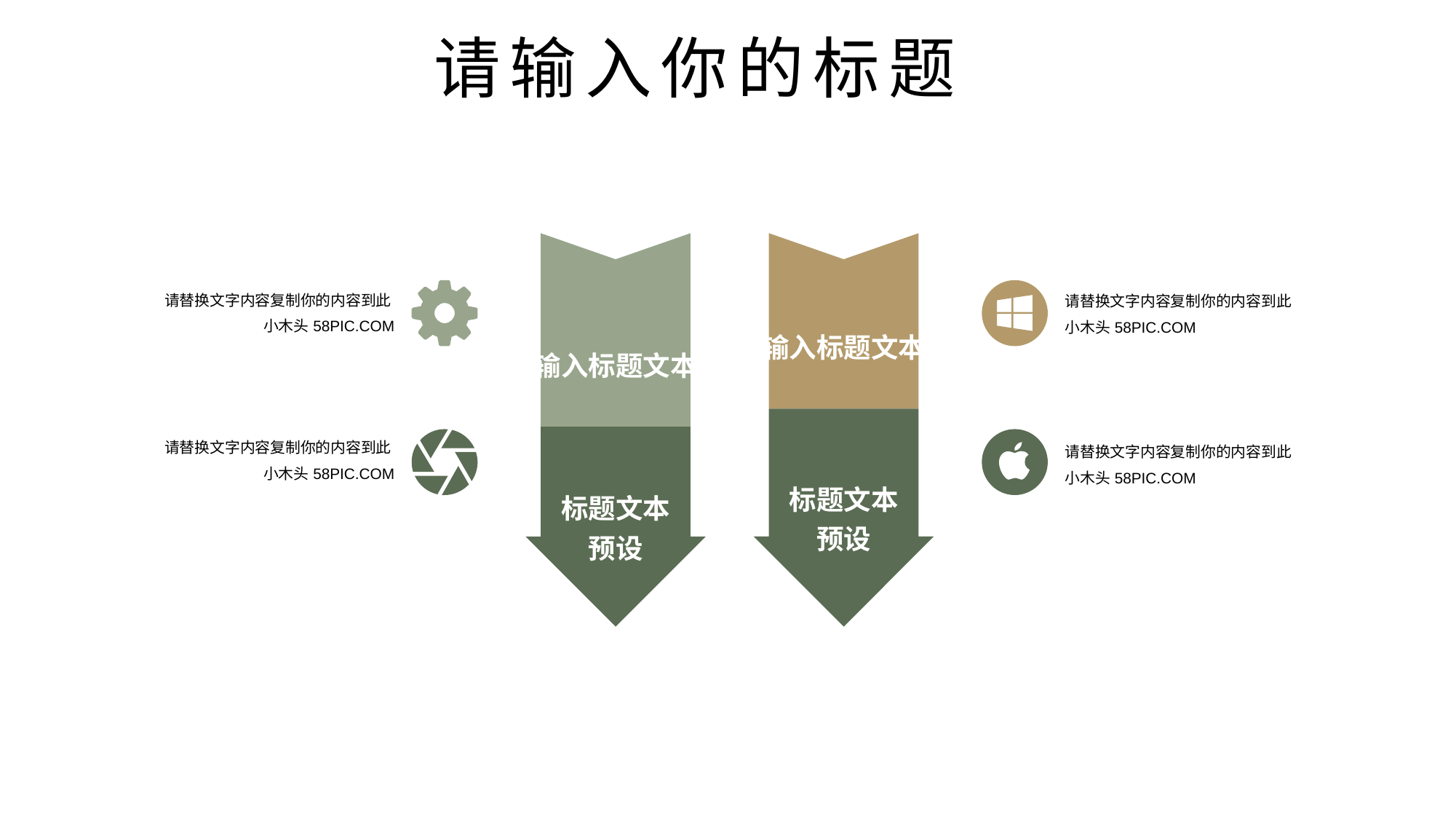

输入标题文本
标题文本
预设
标题文本
预设
输入标题文本
标题文本
预设
标题文本
预设
标题文本
预设

请替换文字内容复制你的内容到此
小木头58PIC.COM

请替换文字内容复制你的内容到此
小木头58PIC.COM

请替换文字内容复制你的内容到此
小木头58PIC.COM

请替换文字内容复制你的内容到此
小木头58PIC.COM